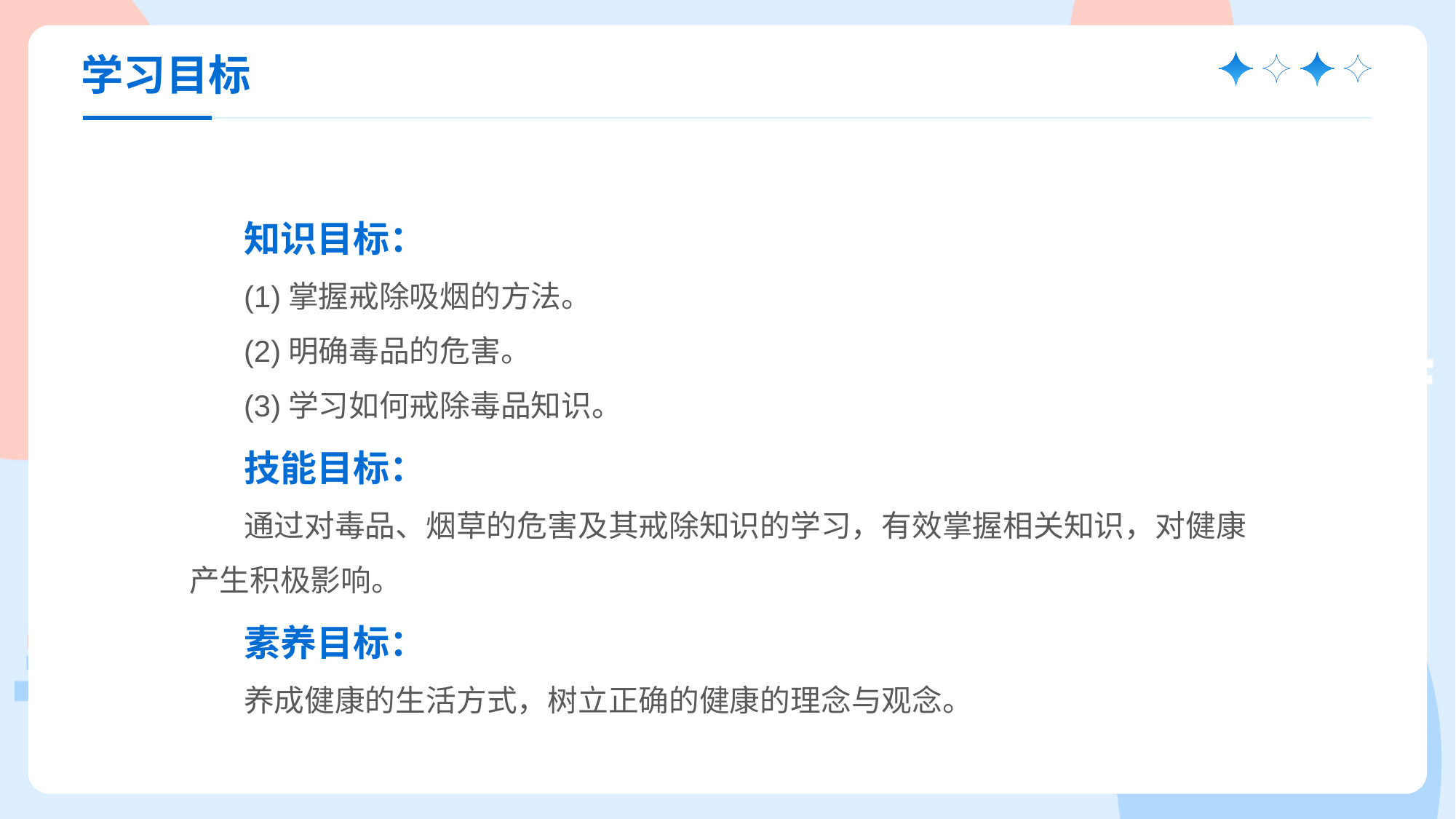

学习目标
知识目标：
(1)掌握戒除吸烟的方法。
(2)明确毒品的危害。
(3)学习如何戒除毒品知识。
技能目标：
通过对毒品、烟草的危害及其戒除知识的学习，有效掌握相关知识，对健康产生积极影响。
素养目标：
养成健康的生活方式，树立正确的健康的理念与观念。